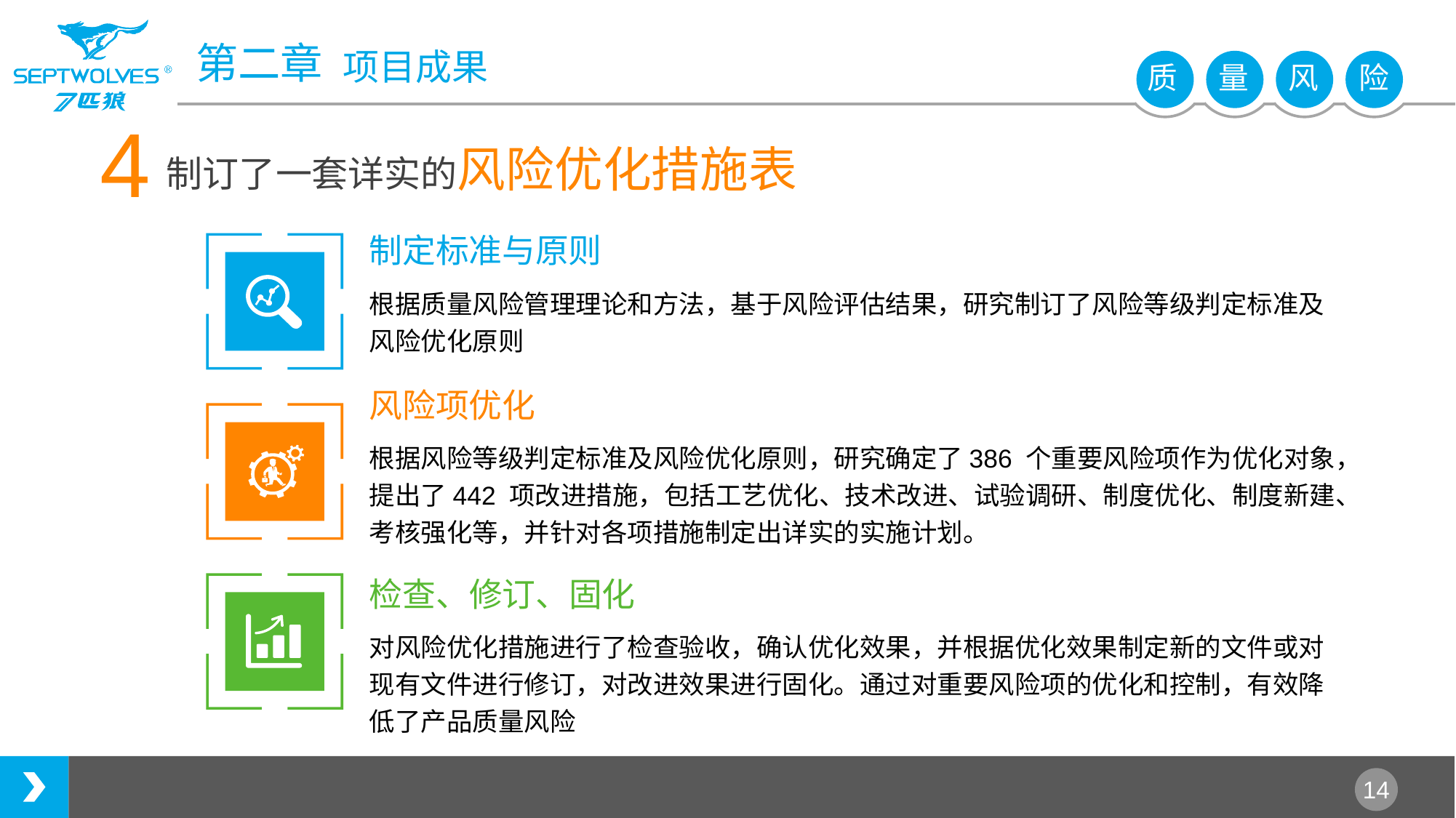

4
制订了一套详实的风险优化措施表
制定标准与原则

根据质量风险管理理论和方法，基于风险评估结果，研究制订了风险等级判定标准及风险优化原则
风险项优化

根据风险等级判定标准及风险优化原则，研究确定了386 个重要风险项作为优化对象，提出了442 项改进措施，包括工艺优化、技术改进、试验调研、制度优化、制度新建、考核强化等，并针对各项措施制定出详实的实施计划。
检查、修订、固化

对风险优化措施进行了检查验收，确认优化效果，并根据优化效果制定新的文件或对现有文件进行修订，对改进效果进行固化。通过对重要风险项的优化和控制，有效降低了产品质量风险